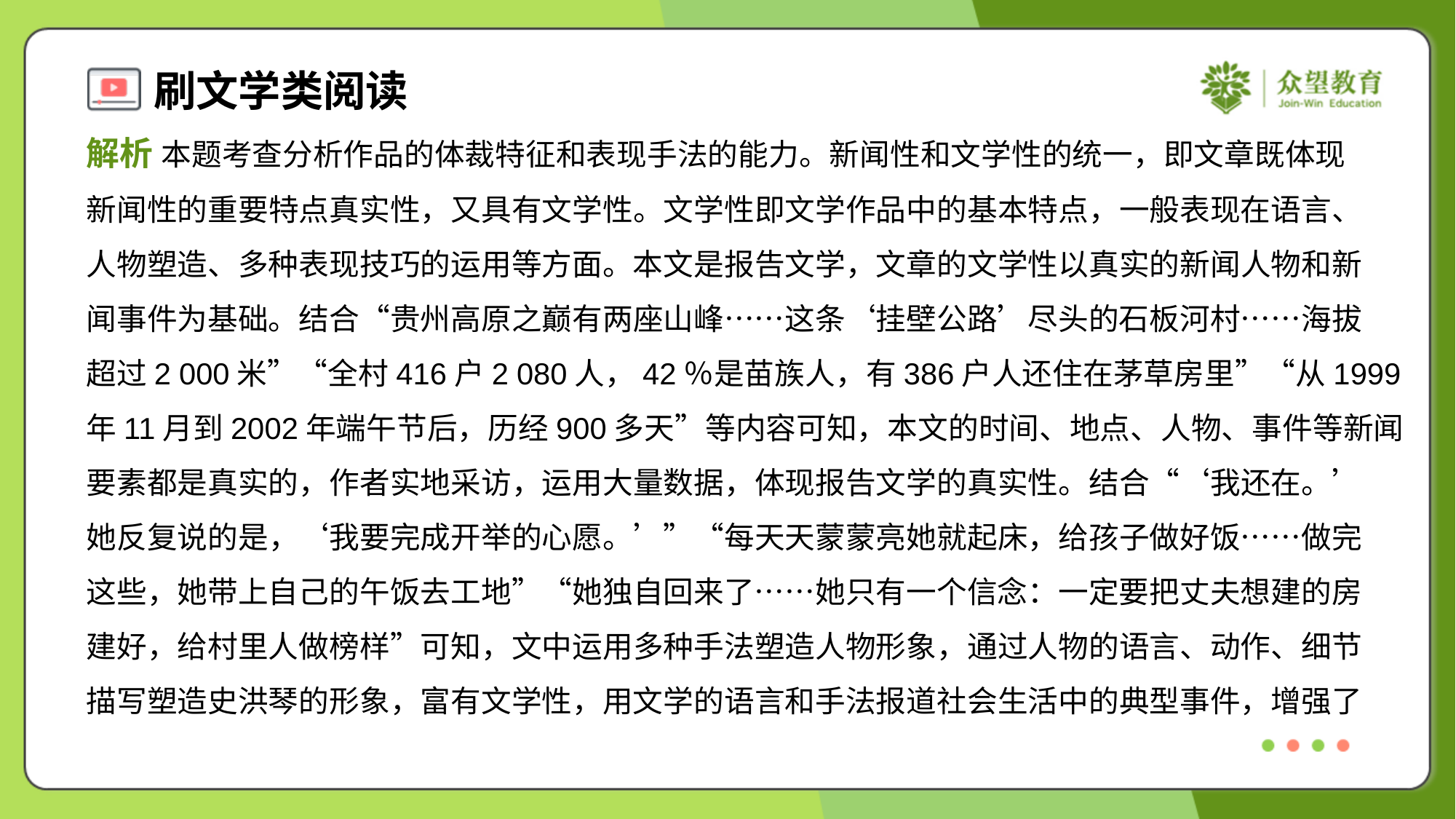

解析 本题考查分析作品的体裁特征和表现手法的能力。新闻性和文学性的统一，即文章既体现
新闻性的重要特点真实性，又具有文学性。文学性即文学作品中的基本特点，一般表现在语言、
人物塑造、多种表现技巧的运用等方面。本文是报告文学，文章的文学性以真实的新闻人物和新
闻事件为基础。结合“贵州高原之巅有两座山峰……这条‘挂壁公路’尽头的石板河村……海拔
超过2 000米”“全村416户2 080人，42％是苗族人，有386户人还住在茅草房里”“从1999
年11月到2002年端午节后，历经900多天”等内容可知，本文的时间、地点、人物、事件等新闻
要素都是真实的，作者实地采访，运用大量数据，体现报告文学的真实性。结合“‘我还在。’
她反复说的是，‘我要完成开举的心愿。’”“每天天蒙蒙亮她就起床，给孩子做好饭……做完
这些，她带上自己的午饭去工地”“她独自回来了……她只有一个信念：一定要把丈夫想建的房
建好，给村里人做榜样”可知，文中运用多种手法塑造人物形象，通过人物的语言、动作、细节
描写塑造史洪琴的形象，富有文学性，用文学的语言和手法报道社会生活中的典型事件，增强了